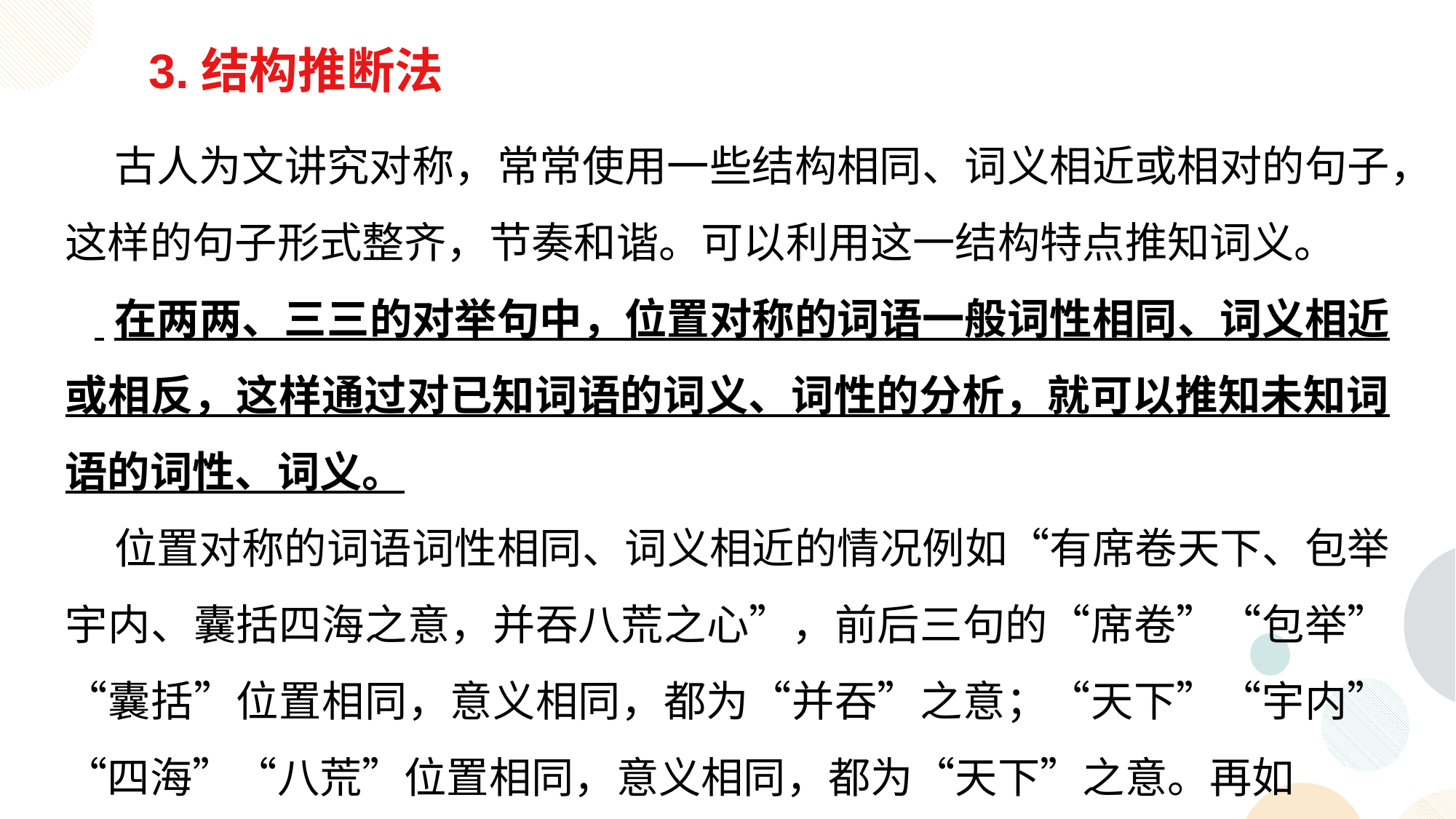

3.结构推断法
    古人为文讲究对称，常常使用一些结构相同、词义相近或相对的句子，这样的句子形式整齐，节奏和谐。可以利用这一结构特点推知词义。
    在两两、三三的对举句中，位置对称的词语一般词性相同、词义相近或相反，这样通过对已知词语的词义、词性的分析，就可以推知未知词语的词性、词义。
    位置对称的词语词性相同、词义相近的情况例如“有席卷天下、包举宇内、囊括四海之意，并吞八荒之心”，前后三句的“席卷”“包举”“囊括”位置相同，意义相同，都为“并吞”之意；“天下”“宇内”“四海”“八荒”位置相同，意义相同，都为“天下”之意。再如